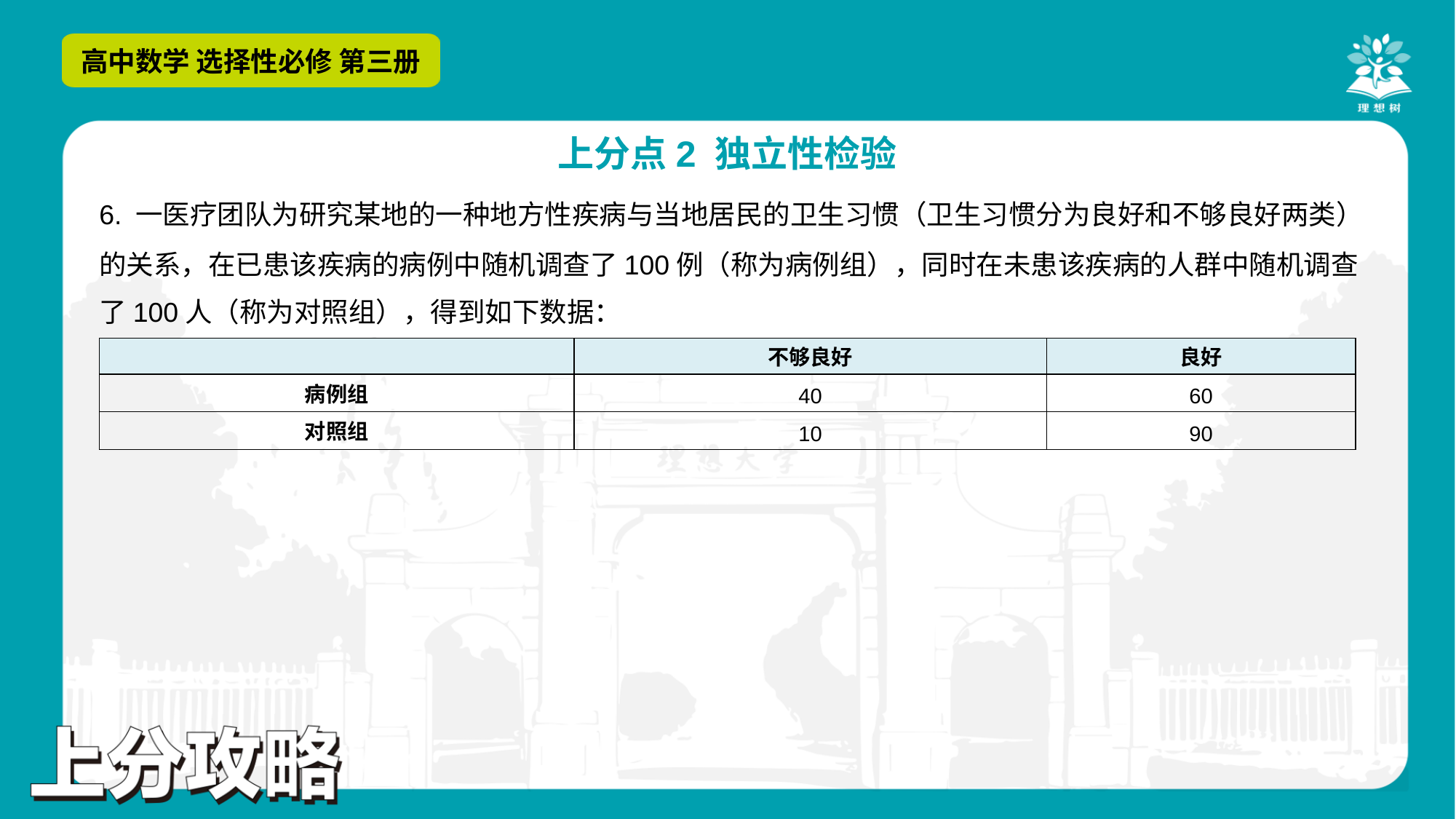

6. 一医疗团队为研究某地的一种地方性疾病与当地居民的卫生习惯（卫生习惯分为良好和不够良好两类）
的关系，在已患该疾病的病例中随机调查了100例（称为病例组），同时在未患该疾病的人群中随机调查
了100人（称为对照组），得到如下数据：
|  | 不够良好 | 良好 |
| --- | --- | --- |
| 病例组 | 40 | 60 |
| 对照组 | 10 | 90 |